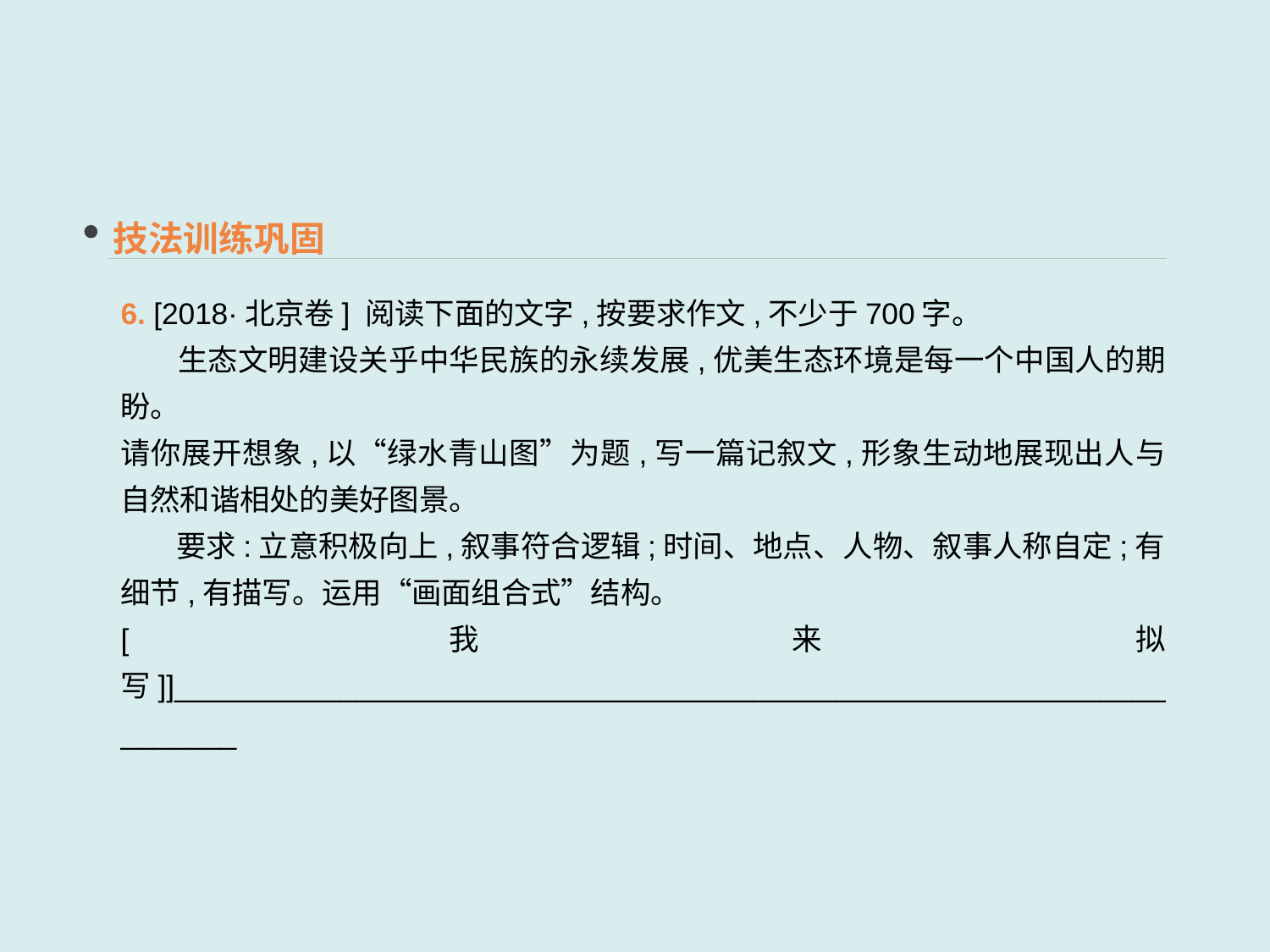

技法训练巩固

6. [2018·北京卷] 阅读下面的文字,按要求作文,不少于700字。
       生态文明建设关乎中华民族的永续发展,优美生态环境是每一个中国人的期盼。
请你展开想象,以“绿水青山图”为题,写一篇记叙文,形象生动地展现出人与自然和谐相处的美好图景。
       要求:立意积极向上,叙事符合逻辑;时间、地点、人物、叙事人称自定;有细节,有描写。运用“画面组合式”结构。
[我来拟写]]___________________________________________________________________